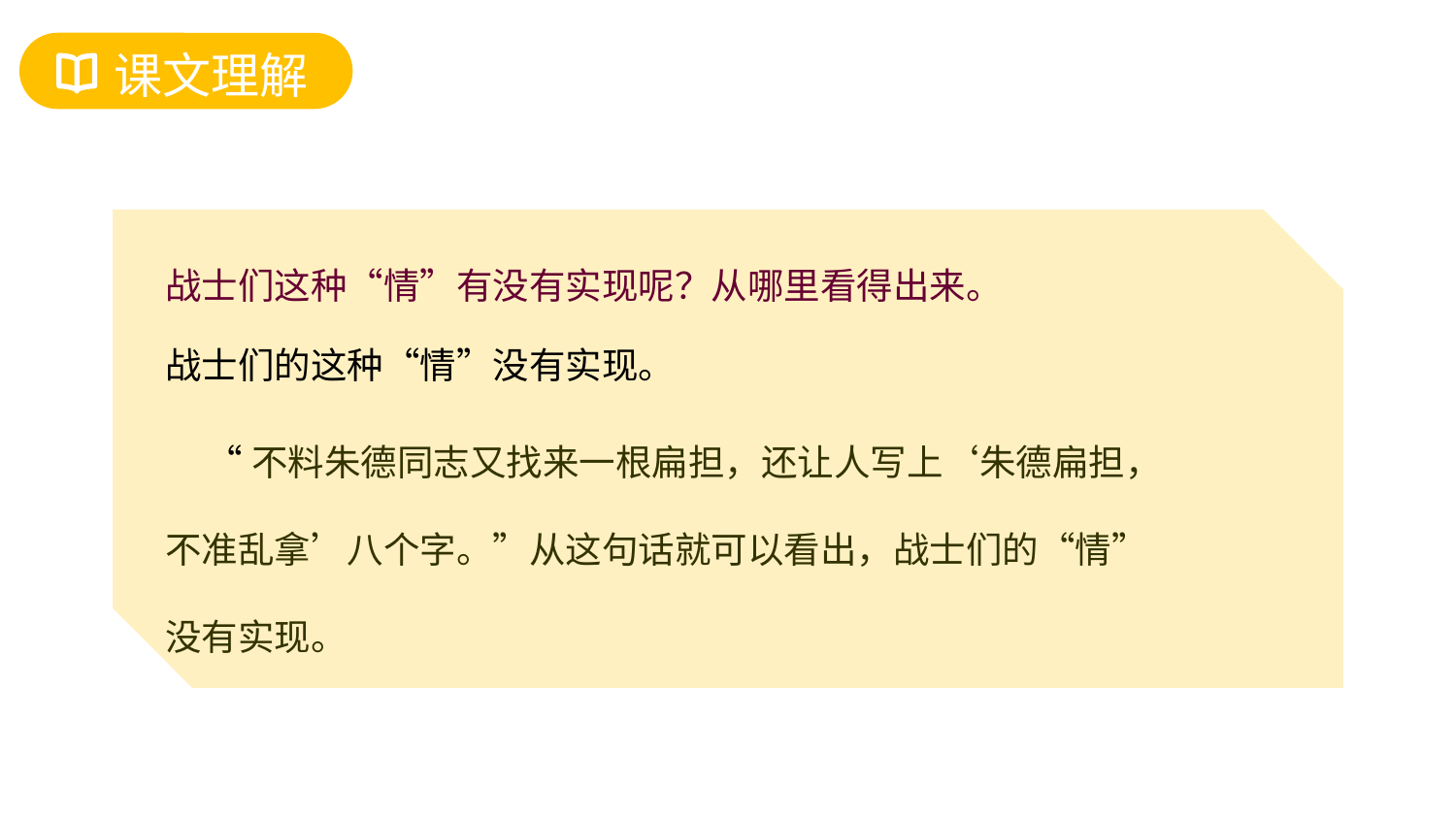

课文理解

战士们这种“情”有没有实现呢？从哪里看得出来。
战士们的这种“情”没有实现。
     “不料朱德同志又找来一根扁担，还让人写上‘朱德扁担，不准乱拿’八个字。”从这句话就可以看出，战士们的“情”没有实现。